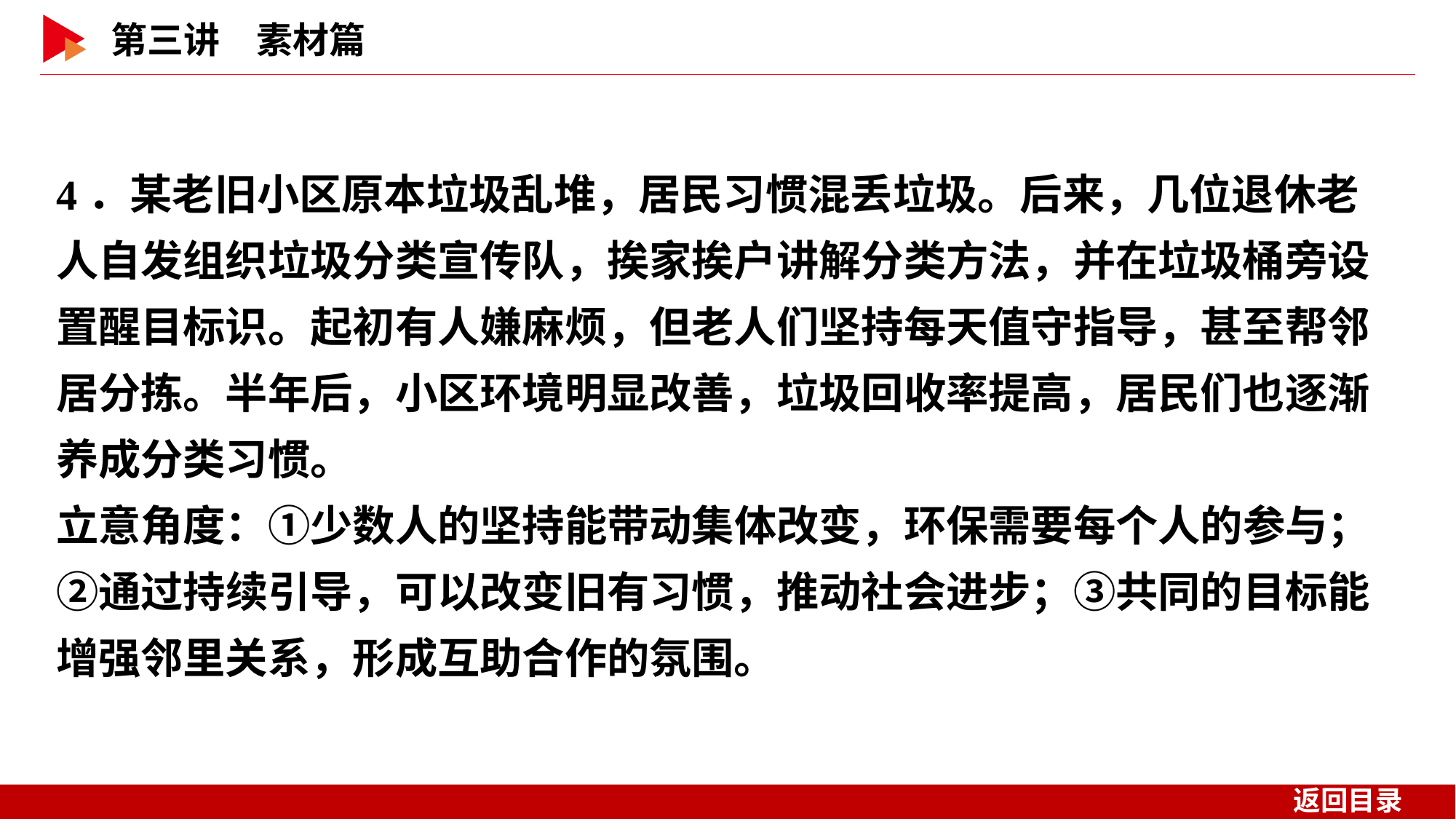

4．某老旧小区原本垃圾乱堆，居民习惯混丢垃圾。后来，几位退休老人自发组织垃圾分类宣传队，挨家挨户讲解分类方法，并在垃圾桶旁设置醒目标识。起初有人嫌麻烦，但老人们坚持每天值守指导，甚至帮邻居分拣。半年后，小区环境明显改善，垃圾回收率提高，居民们也逐渐养成分类习惯。
立意角度：①少数人的坚持能带动集体改变，环保需要每个人的参与；②通过持续引导，可以改变旧有习惯，推动社会进步；③共同的目标能增强邻里关系，形成互助合作的氛围。